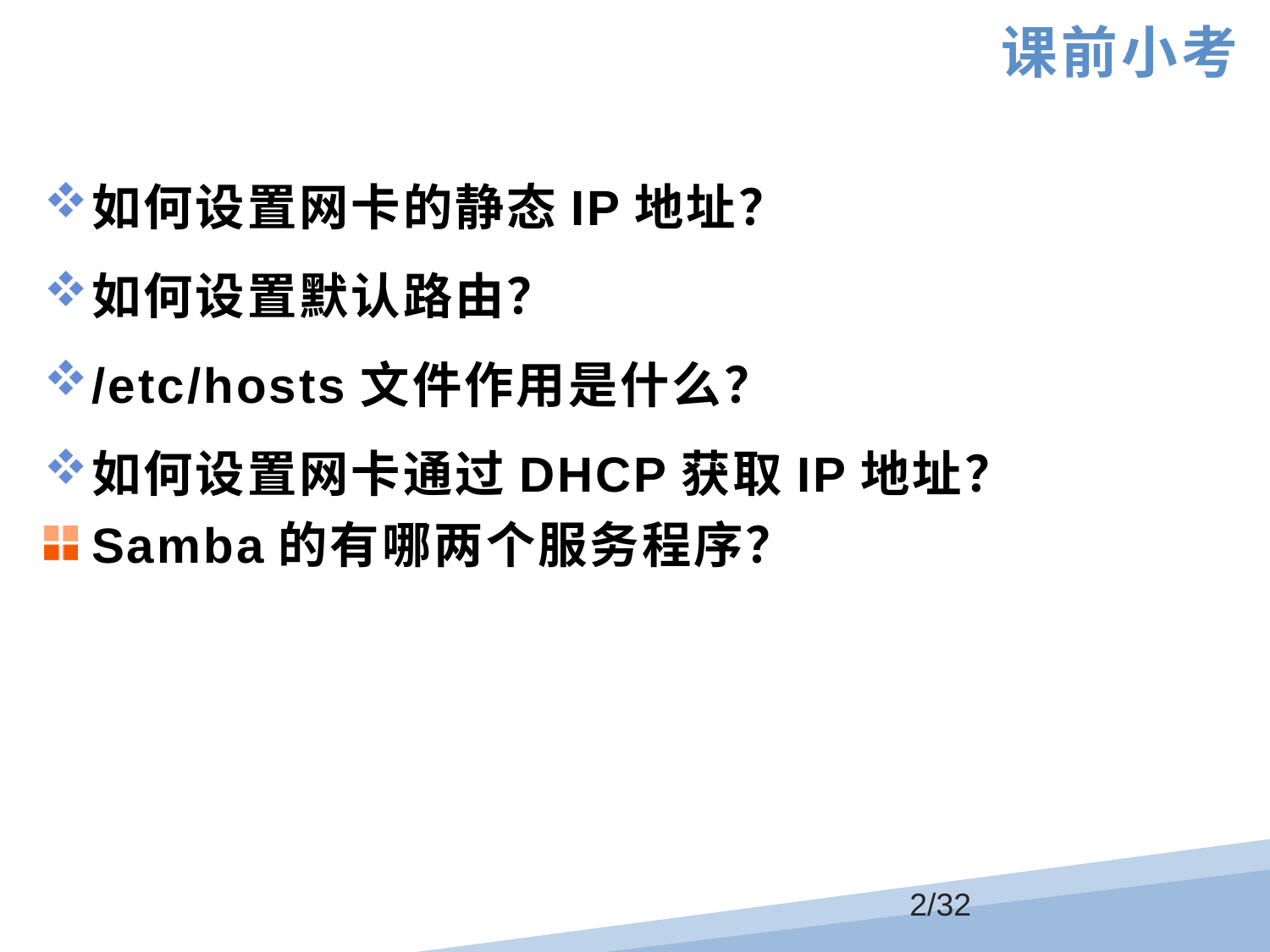

课前小考
如何设置网卡的静态IP地址？
如何设置默认路由？
/etc/hosts文件作用是什么？
如何设置网卡通过DHCP获取IP地址？
Samba的有哪两个服务程序？

2/32